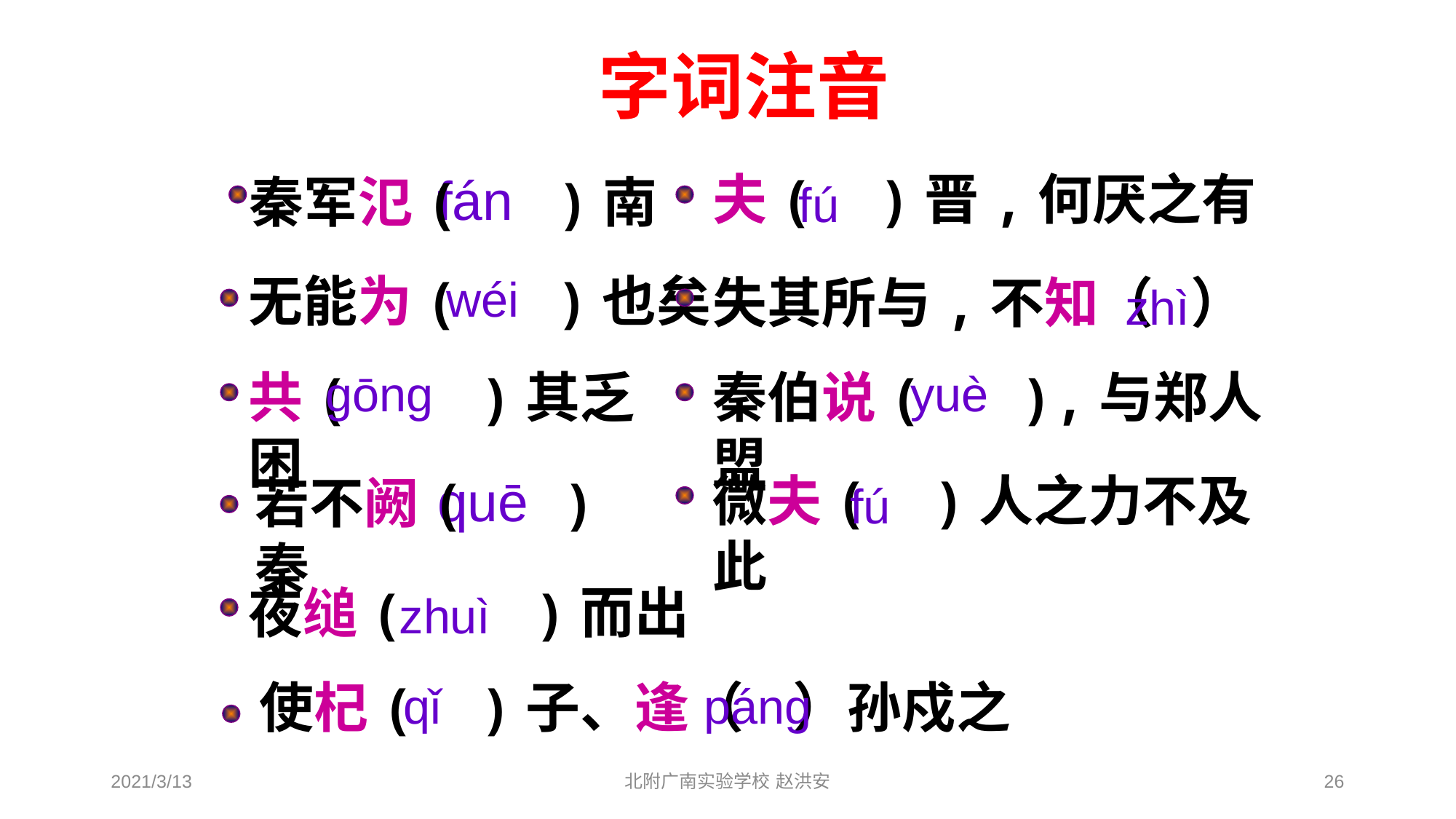

字词注音
夫(  )晋,何厌之有
fán
秦军氾(   )南
fú

无能为(   )也矣
wéi
失其所与,不知（   ）
zhì

gōng
yuè
共(    )其乏困
秦伯说(   ),与郑人盟

微夫(  )人之力不及此
quē
若不阙(   )秦
fú

夜缒(    )而出
  zhuì

使杞(  )子、逢（    ）孙戍之
qǐ
páng

2021/3/13
北附广南实验学校 赵洪安
26